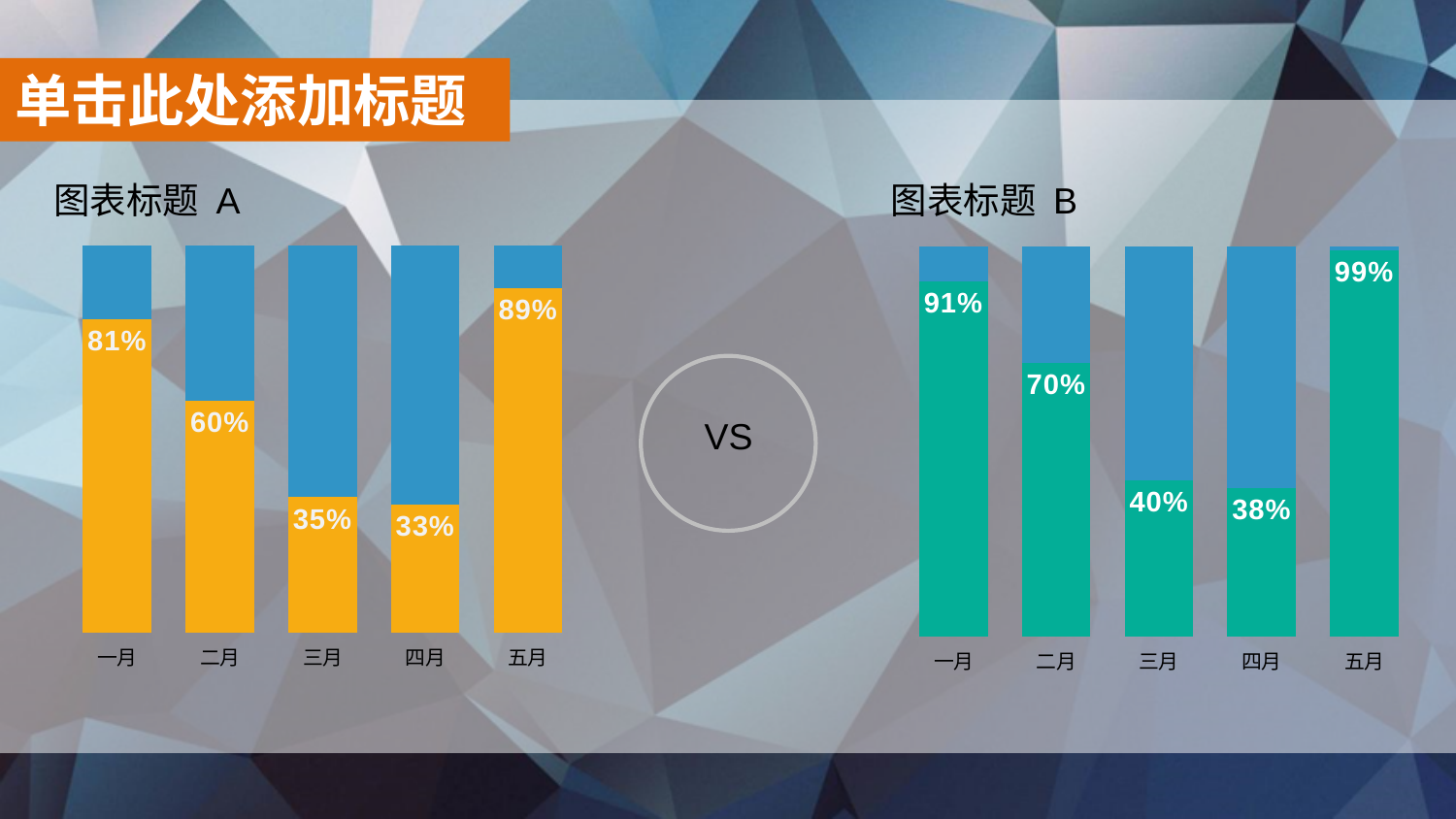

单击此处添加标题

图表标题 A
图表标题 B

### Chart:

| Category | 标题 1 | 标题 2 |
|---|---|---|
| 一月 | 0.91 | 0.09 |
| 二月 | 0.7 | 0.3 |
| 三月 | 0.4 | 0.6 |
| 四月 | 0.38 | 0.62 |
| 五月 | 0.99 | 0.01 |

### Chart:

| Category | 标题 1 | 标题 2 |
|---|---|---|
| 一月 | 0.81 | 0.19 |
| 二月 | 0.6 | 0.4 |
| 三月 | 0.35 | 0.65 |
| 四月 | 0.33 | 0.67 |
| 五月 | 0.89 | 0.11 |
VS